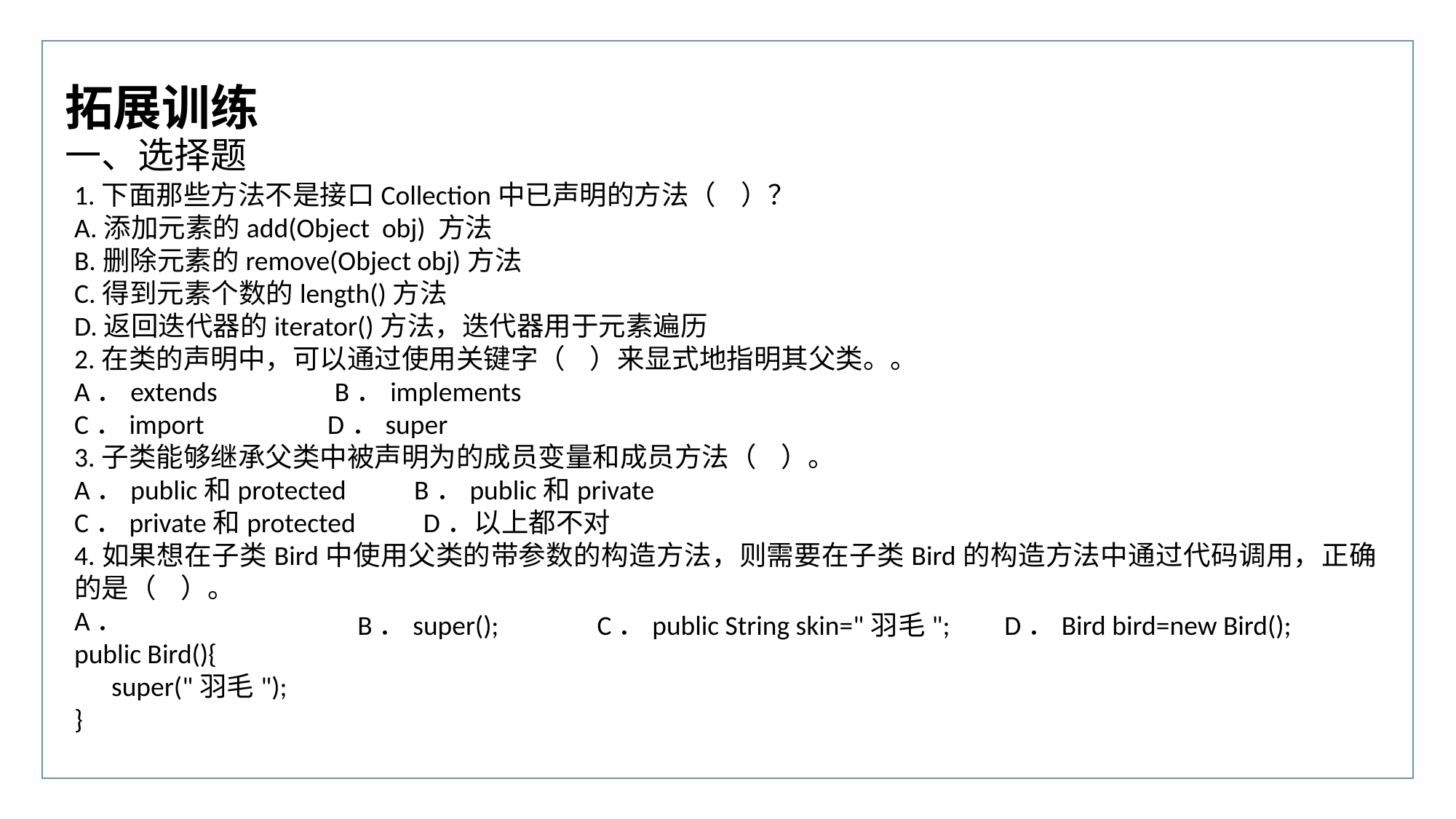

行业PPT模板http://www.XX.com/hangye/
拓展训练
D．Bird bird=new Bird();
一、选择题
1.下面那些方法不是接口Collection中已声明的方法（    ）？
A.添加元素的add(Object  obj) 方法
B.删除元素的remove(Object obj)方法
C.得到元素个数的length()方法
D.返回迭代器的iterator()方法，迭代器用于元素遍历
2.在类的声明中，可以通过使用关键字（    ）来显式地指明其父类。。
A．extends                   B．implements
C．import                    D．super
3.子类能够继承父类中被声明为的成员变量和成员方法（    ）。
A．public和protected           B．public和private
C．private和protected           D．以上都不对
4.如果想在子类Bird中使用父类的带参数的构造方法，则需要在子类Bird的构造方法中通过代码调用，正确的是（    ）。
A．
public Bird(){
      super("羽毛");
}
B．super();
C．public String skin="羽毛";
D．Bird bird=new Bird();